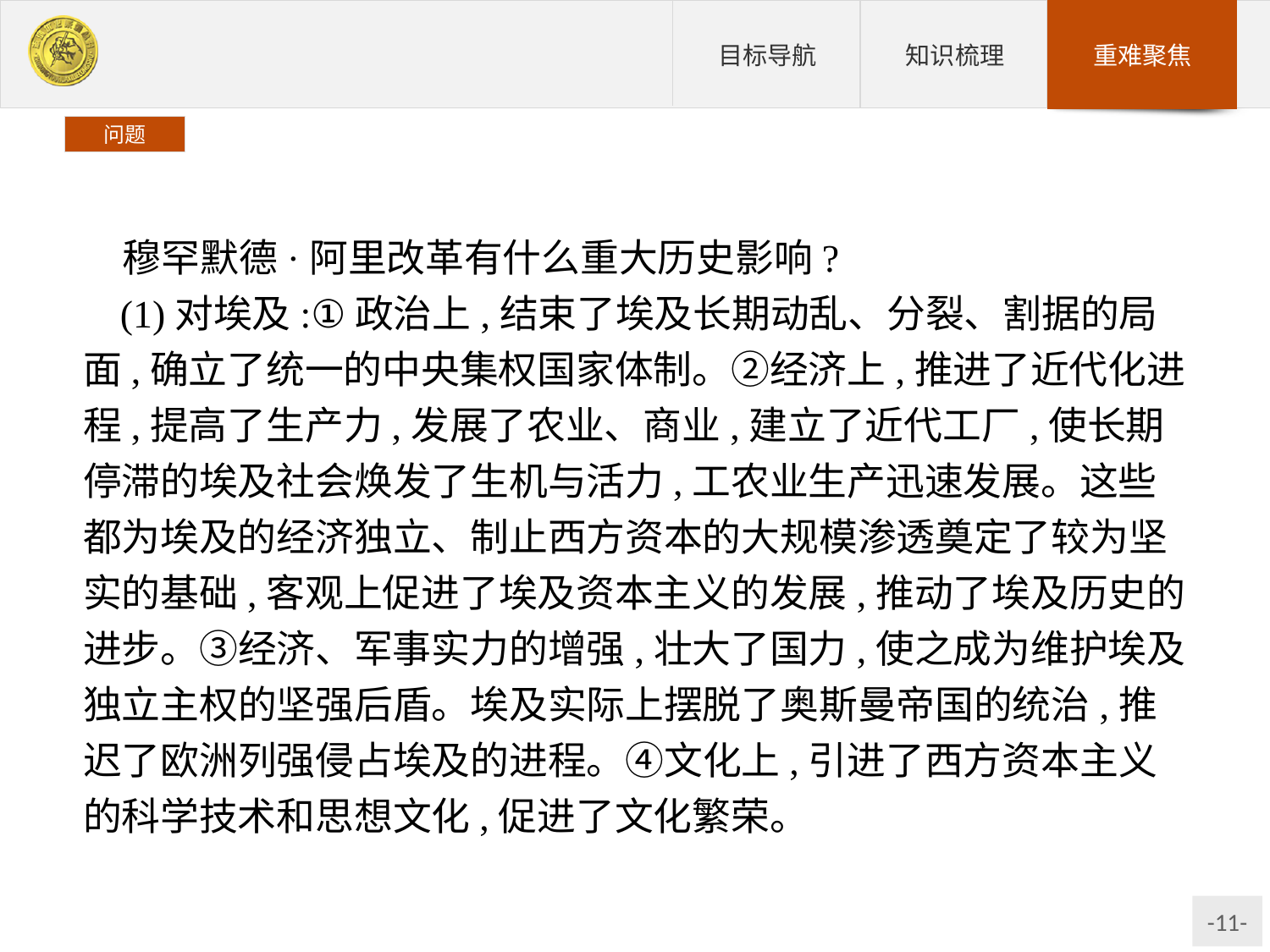

问题
穆罕默德·阿里改革有什么重大历史影响?
(1)对埃及:①政治上,结束了埃及长期动乱、分裂、割据的局面,确立了统一的中央集权国家体制。②经济上,推进了近代化进程,提高了生产力,发展了农业、商业,建立了近代工厂,使长期停滞的埃及社会焕发了生机与活力,工农业生产迅速发展。这些都为埃及的经济独立、制止西方资本的大规模渗透奠定了较为坚实的基础,客观上促进了埃及资本主义的发展,推动了埃及历史的进步。③经济、军事实力的增强,壮大了国力,使之成为维护埃及独立主权的坚强后盾。埃及实际上摆脱了奥斯曼帝国的统治,推迟了欧洲列强侵占埃及的进程。④文化上,引进了西方资本主义的科学技术和思想文化,促进了文化繁荣。